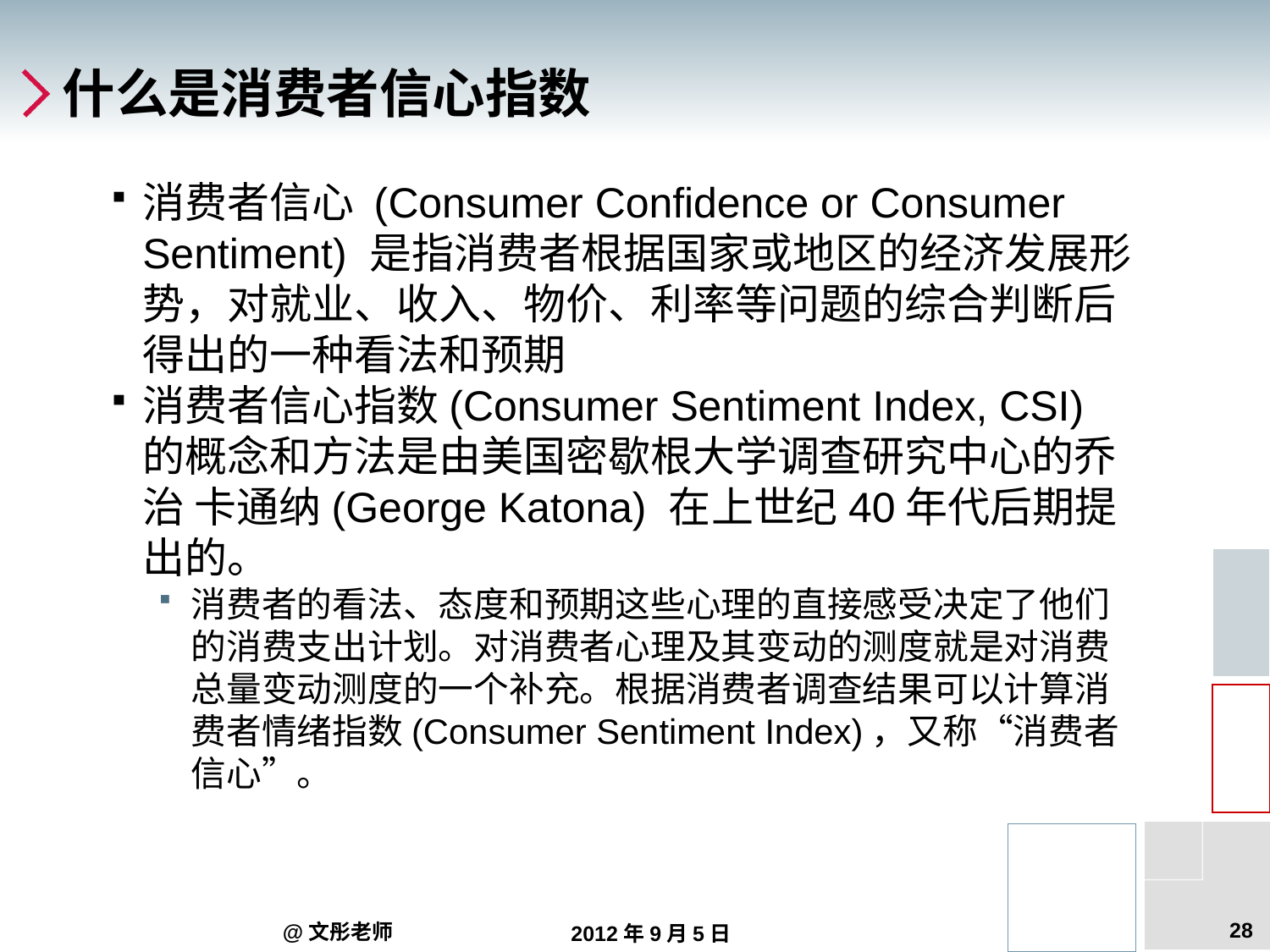

# 什么是消费者信心指数
消费者信心 (Consumer Confidence or Consumer Sentiment) 是指消费者根据国家或地区的经济发展形势，对就业、收入、物价、利率等问题的综合判断后得出的一种看法和预期
消费者信心指数(Consumer Sentiment Index, CSI) 的概念和方法是由美国密歇根大学调查研究中心的乔治 卡通纳(George Katona) 在上世纪40年代后期提出的。
消费者的看法、态度和预期这些心理的直接感受决定了他们的消费支出计划。对消费者心理及其变动的测度就是对消费总量变动测度的一个补充。根据消费者调查结果可以计算消费者情绪指数(Consumer Sentiment Index)，又称“消费者信心”。
28
@文彤老师

2012年9月5日